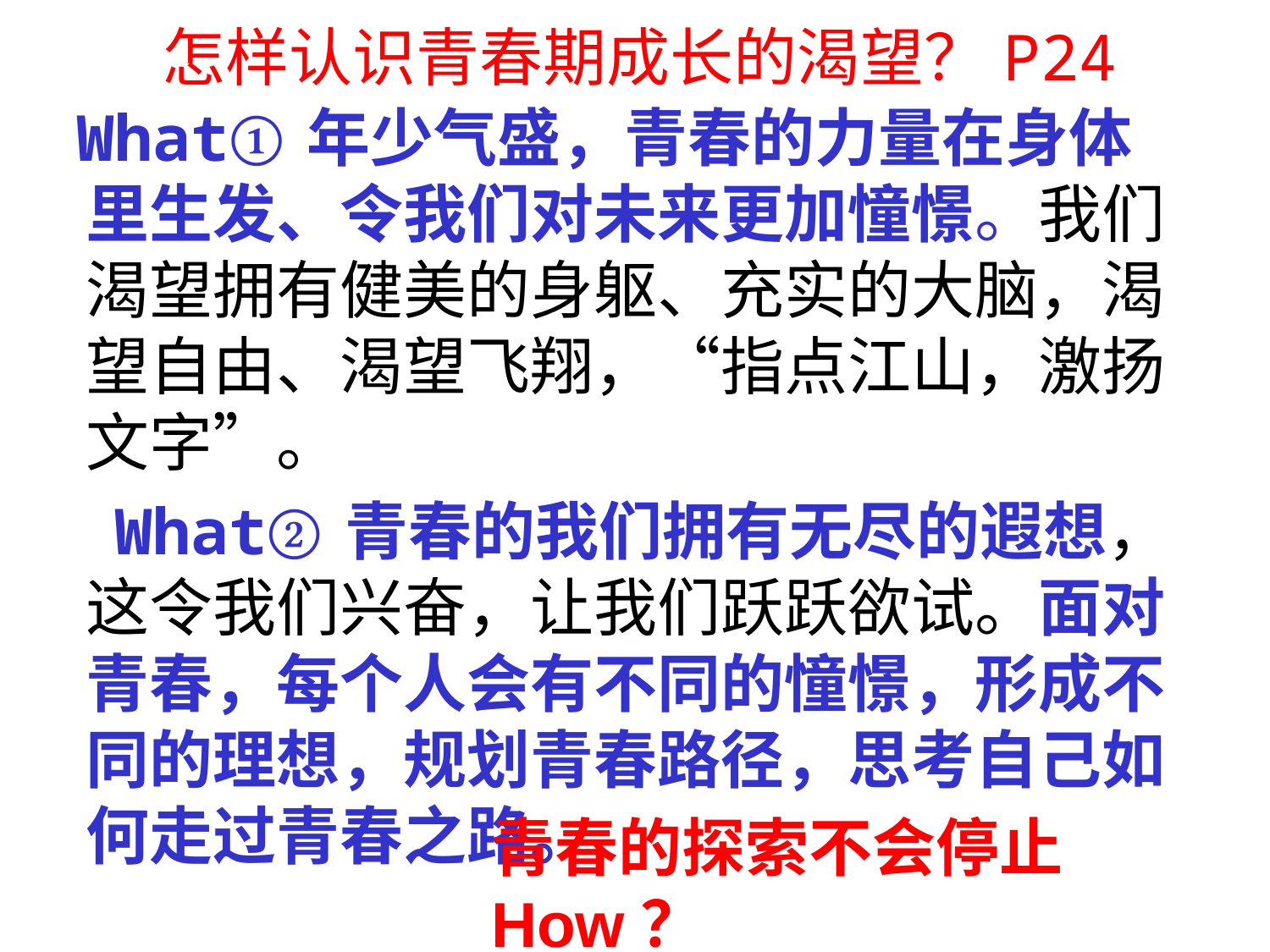

# 怎样认识青春期成长的渴望？P24
 What①年少气盛，青春的力量在身体里生发、令我们对未来更加憧憬。我们渴望拥有健美的身躯、充实的大脑，渴望自由、渴望飞翔，“指点江山，激扬文字”。
  What②青春的我们拥有无尽的遐想，这令我们兴奋，让我们跃跃欲试。面对青春，每个人会有不同的憧憬，形成不同的理想，规划青春路径，思考自己如何走过青春之路。
青春的探索不会停止 How？